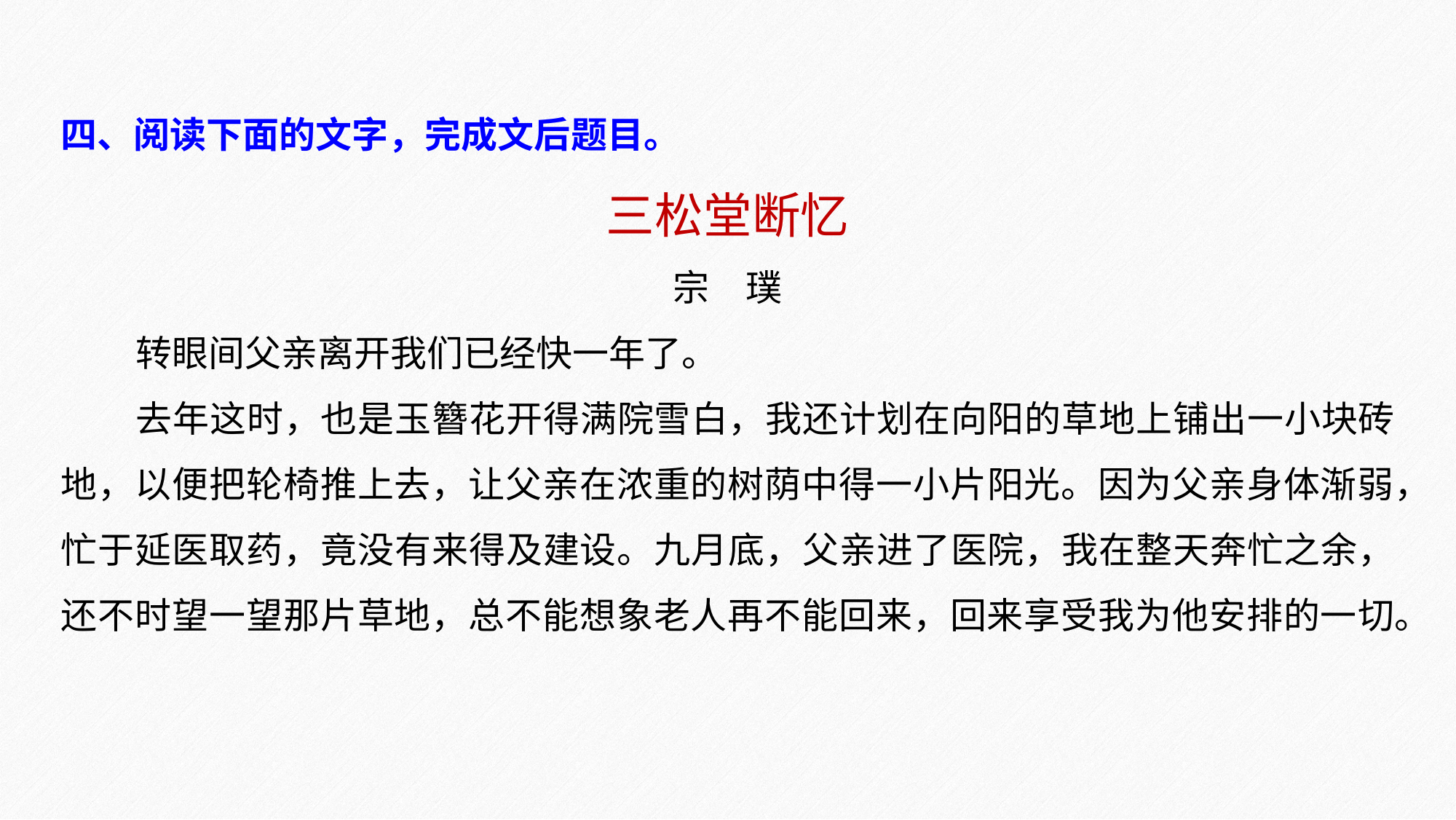

四、阅读下面的文字，完成文后题目。
三松堂断忆
宗　璞
转眼间父亲离开我们已经快一年了。
去年这时，也是玉簪花开得满院雪白，我还计划在向阳的草地上铺出一小块砖地，以便把轮椅推上去，让父亲在浓重的树荫中得一小片阳光。因为父亲身体渐弱，忙于延医取药，竟没有来得及建设。九月底，父亲进了医院，我在整天奔忙之余，还不时望一望那片草地，总不能想象老人再不能回来，回来享受我为他安排的一切。